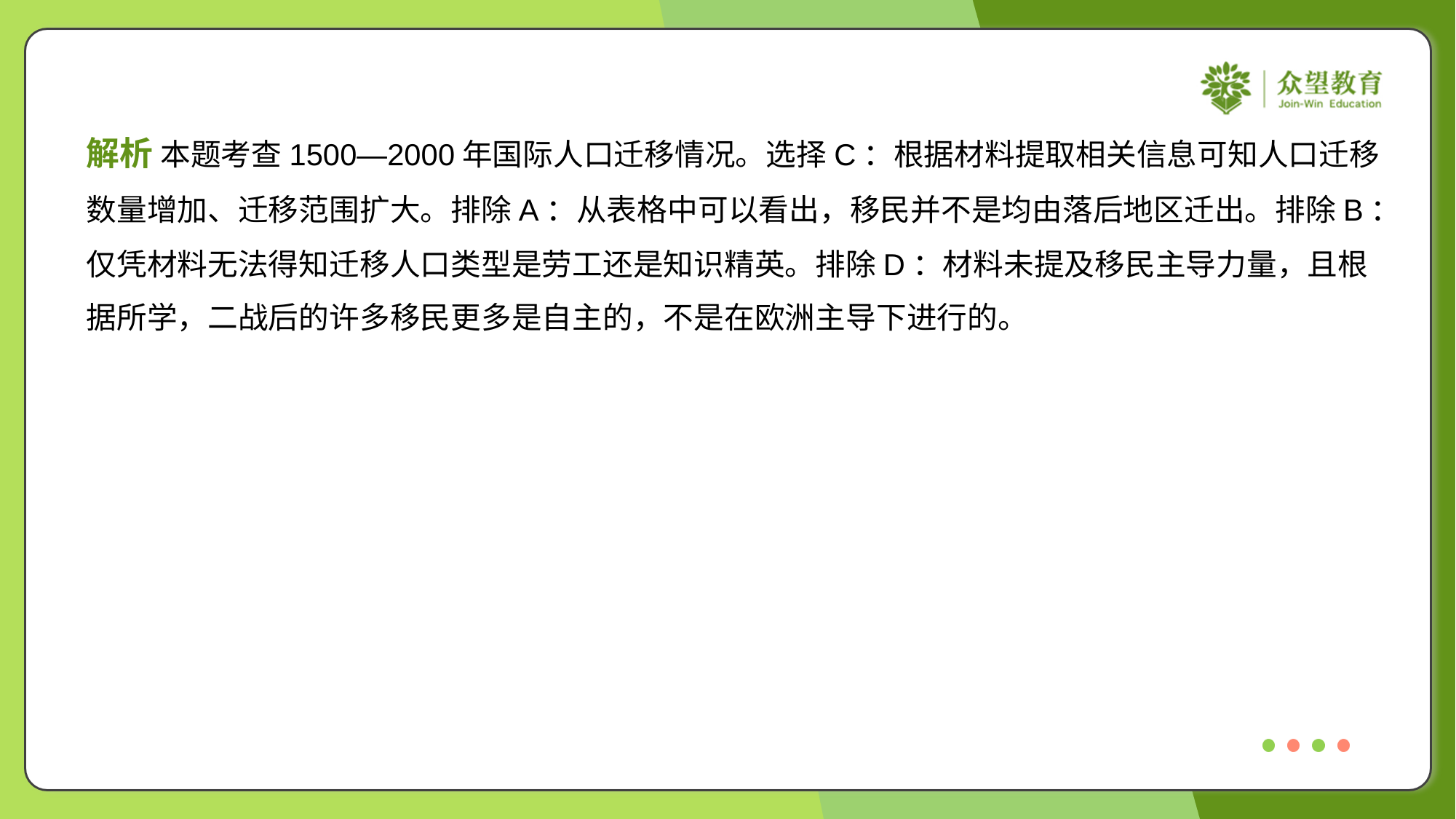

解析 本题考查1500—2000年国际人口迁移情况。选择C：根据材料提取相关信息可知人口迁移
数量增加、迁移范围扩大。排除A：从表格中可以看出，移民并不是均由落后地区迁出。排除B：
仅凭材料无法得知迁移人口类型是劳工还是知识精英。排除D：材料未提及移民主导力量，且根
据所学，二战后的许多移民更多是自主的，不是在欧洲主导下进行的。